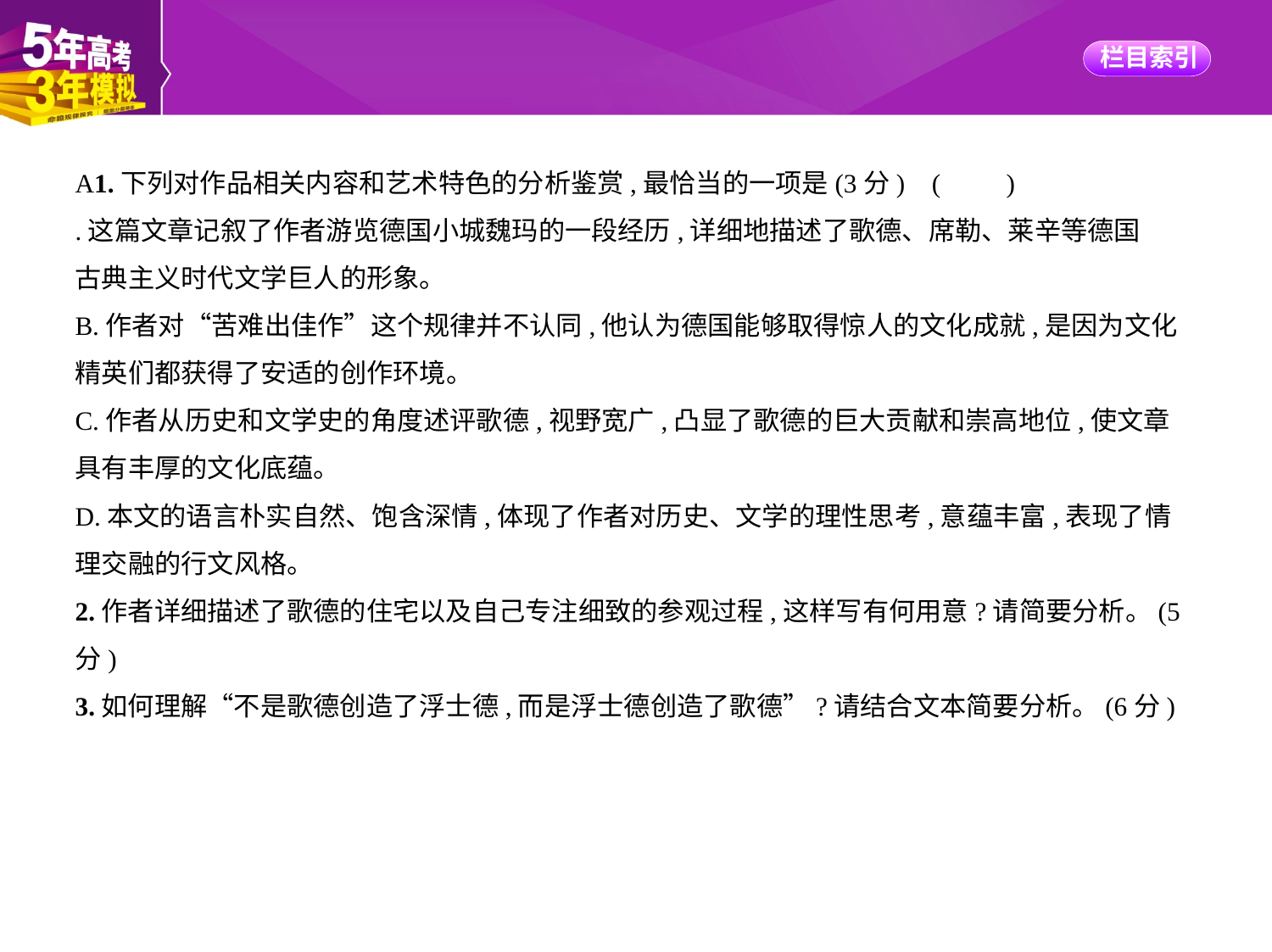

A1.下列对作品相关内容和艺术特色的分析鉴赏,最恰当的一项是(3分) (　　)
.这篇文章记叙了作者游览德国小城魏玛的一段经历,详细地描述了歌德、席勒、莱辛等德国
古典主义时代文学巨人的形象。
B.作者对“苦难出佳作”这个规律并不认同,他认为德国能够取得惊人的文化成就,是因为文化
精英们都获得了安适的创作环境。
C.作者从历史和文学史的角度述评歌德,视野宽广,凸显了歌德的巨大贡献和崇高地位,使文章
具有丰厚的文化底蕴。
D.本文的语言朴实自然、饱含深情,体现了作者对历史、文学的理性思考,意蕴丰富,表现了情
理交融的行文风格。
2.作者详细描述了歌德的住宅以及自己专注细致的参观过程,这样写有何用意?请简要分析。(5
分)
3.如何理解“不是歌德创造了浮士德,而是浮士德创造了歌德”?请结合文本简要分析。(6分)